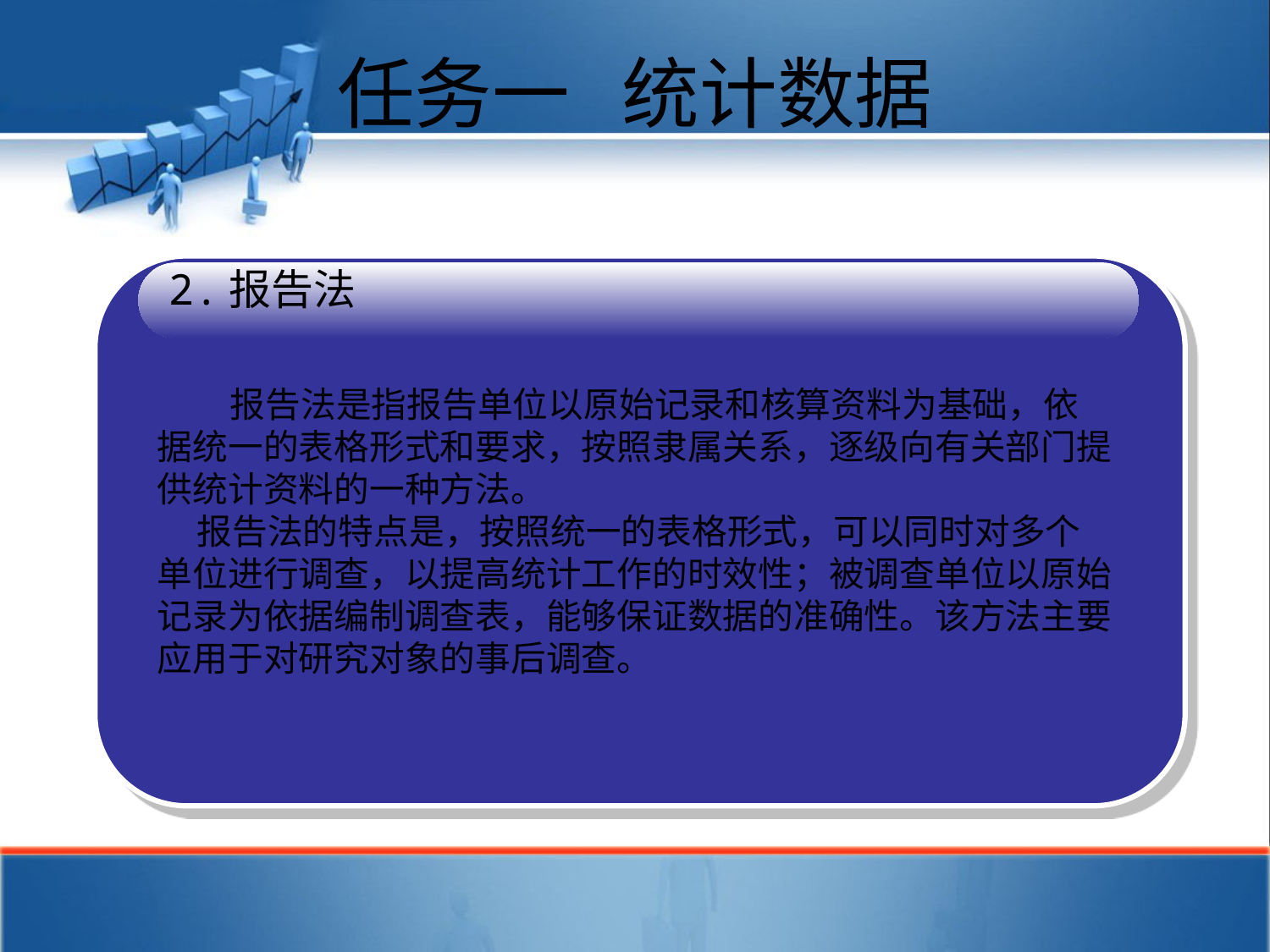

# 任务一   统计数据

2.报告法
        报告法是指报告单位以原始记录和核算资料为基础，依据统一的表格形式和要求，按照隶属关系，逐级向有关部门提供统计资料的一种方法。
    报告法的特点是，按照统一的表格形式，可以同时对多个单位进行调查，以提高统计工作的时效性；被调查单位以原始记录为依据编制调查表，能够保证数据的准确性。该方法主要应用于对研究对象的事后调查。